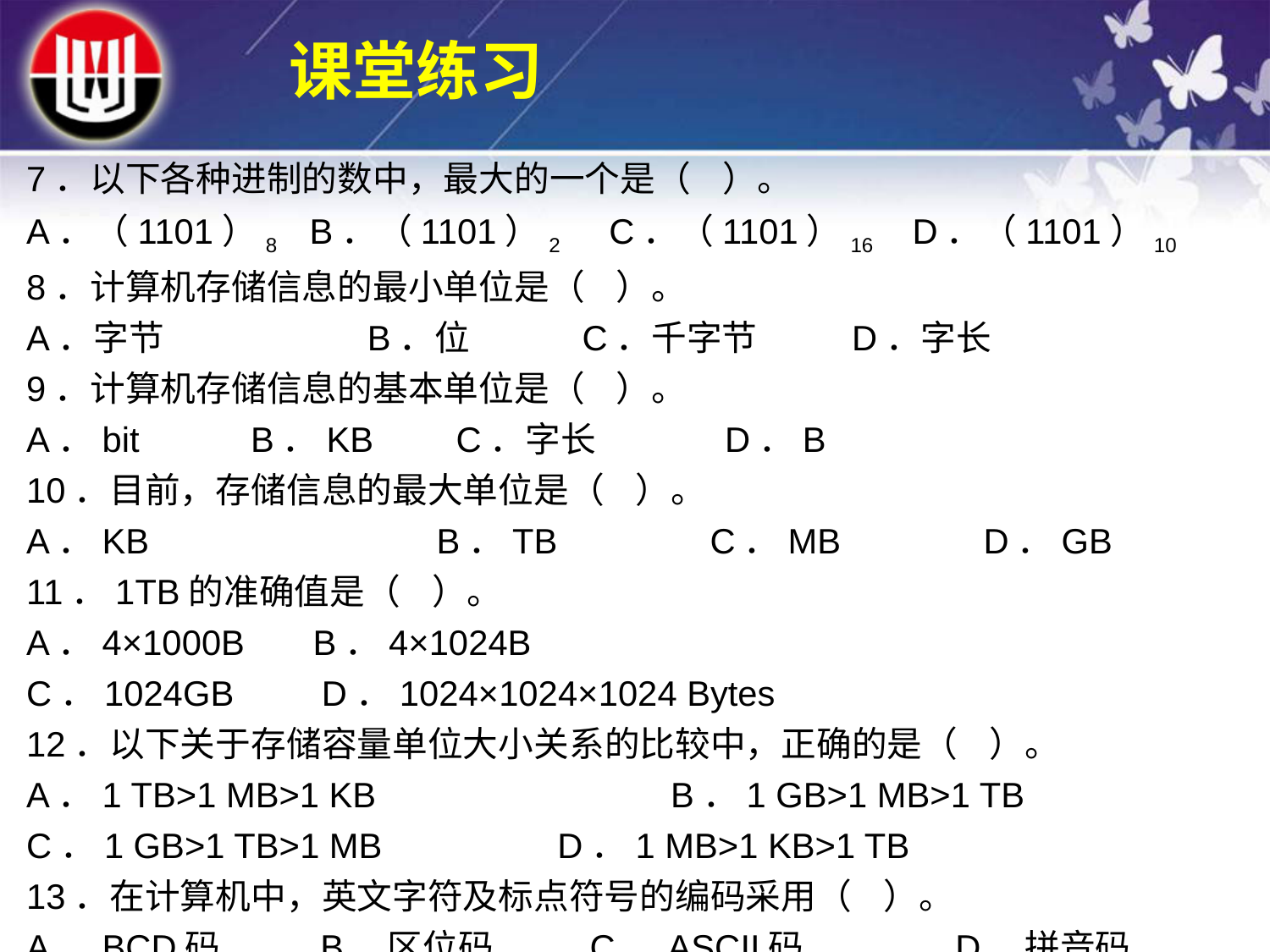

课堂练习
7．以下各种进制的数中，最大的一个是（    ）。
A．（1101）8	   B．（1101）2     C．（1101）16    D．（1101）10
8．计算机存储信息的最小单位是（    ）。
A．字节	          B．位 	     C．千字节	       D．字长
9．计算机存储信息的基本单位是（    ）。
A．bit	          B．KB	     C．字长	       D．B
10．目前，存储信息的最大单位是（    ）。
A．KB  		   B．TB	     C．MB 	       D．GB
11．1TB的准确值是（    ）。
A．4×1000B       B．4×1024B
C．1024GB         D．1024×1024×1024 Bytes
12．以下关于存储容量单位大小关系的比较中，正确的是（    ）。
A．1 TB>1 MB>1 KB    	              B．1 GB>1 MB>1 TB
C．1 GB>1 TB>1 MB                  D．1 MB>1 KB>1 TB
13．在计算机中，英文字符及标点符号的编码采用（    ）。
A．BCD码	    B．区位码 	      C．ASCII码	    D．拼音码